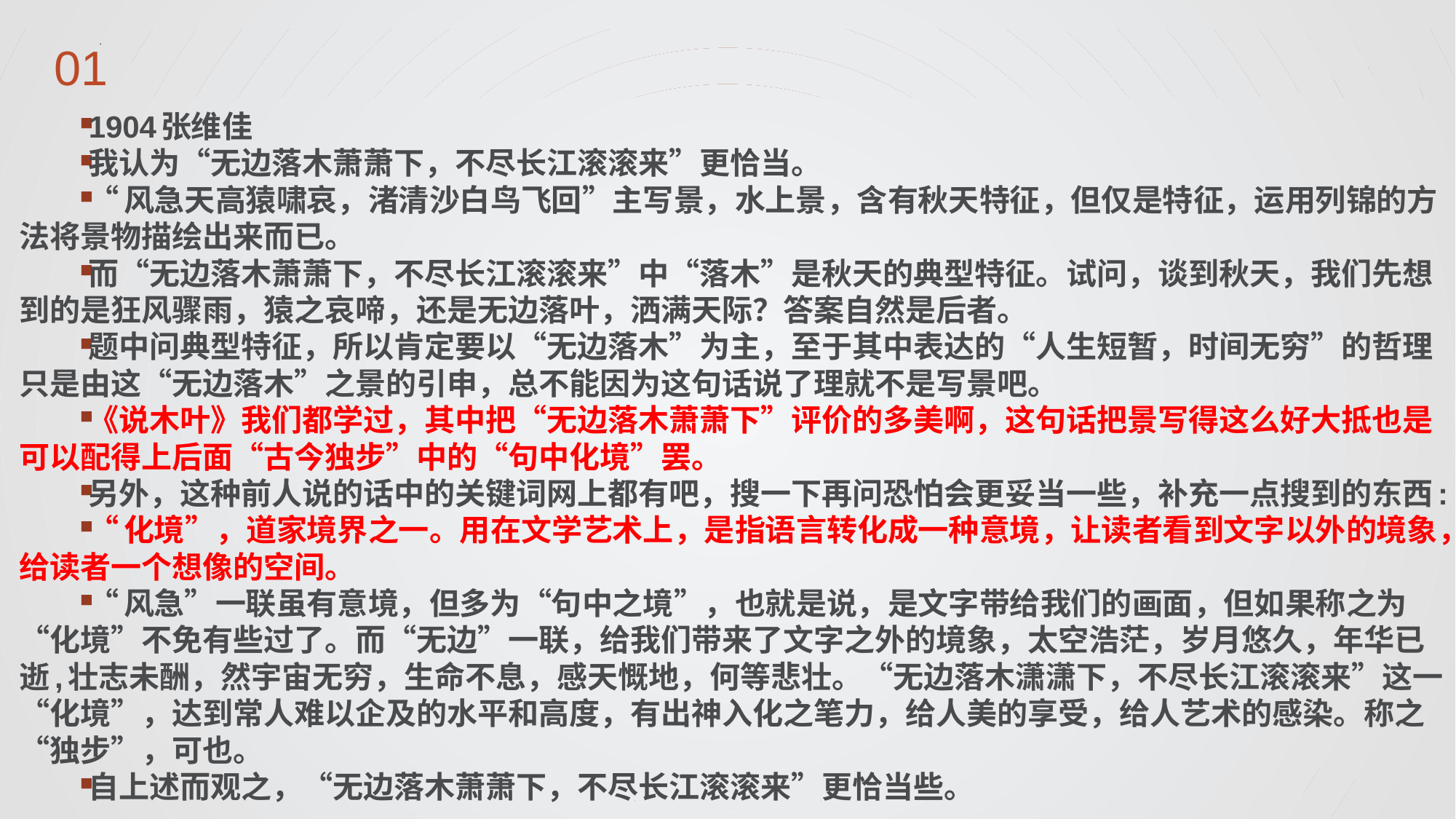

1904张维佳
我认为“无边落木萧萧下，不尽长江滚滚来”更恰当。
“风急天高猿啸哀，渚清沙白鸟飞回”主写景，水上景，含有秋天特征，但仅是特征，运用列锦的方法将景物描绘出来而已。
而“无边落木萧萧下，不尽长江滚滚来”中“落木”是秋天的典型特征。试问，谈到秋天，我们先想到的是狂风骤雨，猿之哀啼，还是无边落叶，洒满天际？答案自然是后者。
题中问典型特征，所以肯定要以“无边落木”为主，至于其中表达的“人生短暂，时间无穷”的哲理只是由这“无边落木”之景的引申，总不能因为这句话说了理就不是写景吧。
《说木叶》我们都学过，其中把“无边落木萧萧下”评价的多美啊，这句话把景写得这么好大抵也是可以配得上后面“古今独步”中的“句中化境”罢。
另外，这种前人说的话中的关键词网上都有吧，搜一下再问恐怕会更妥当一些，补充一点搜到的东西:
“化境”，道家境界之一。用在文学艺术上，是指语言转化成一种意境，让读者看到文字以外的境象，给读者一个想像的空间。
“风急”一联虽有意境，但多为“句中之境”，也就是说，是文字带给我们的画面，但如果称之为“化境”不免有些过了。而“无边”一联，给我们带来了文字之外的境象，太空浩茫，岁月悠久，年华已逝,壮志未酬，然宇宙无穷，生命不息，感天慨地，何等悲壮。“无边落木潇潇下，不尽长江滚滚来”这一“化境”，达到常人难以企及的水平和高度，有出神入化之笔力，给人美的享受，给人艺术的感染。称之“独步”，可也。
自上述而观之，“无边落木萧萧下，不尽长江滚滚来”更恰当些。